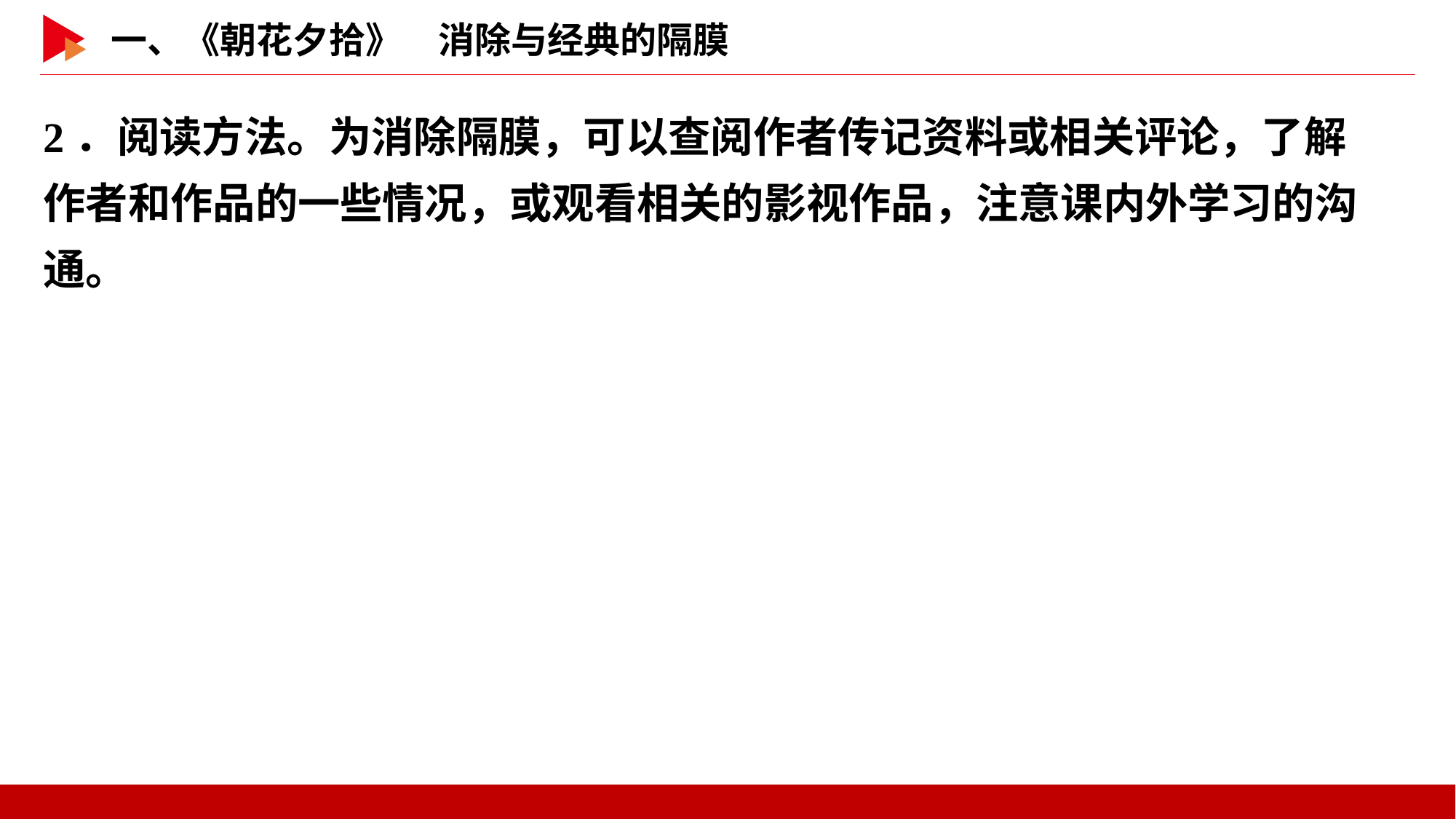

2．阅读方法。为消除隔膜，可以查阅作者传记资料或相关评论，了解作者和作品的一些情况，或观看相关的影视作品，注意课内外学习的沟通。